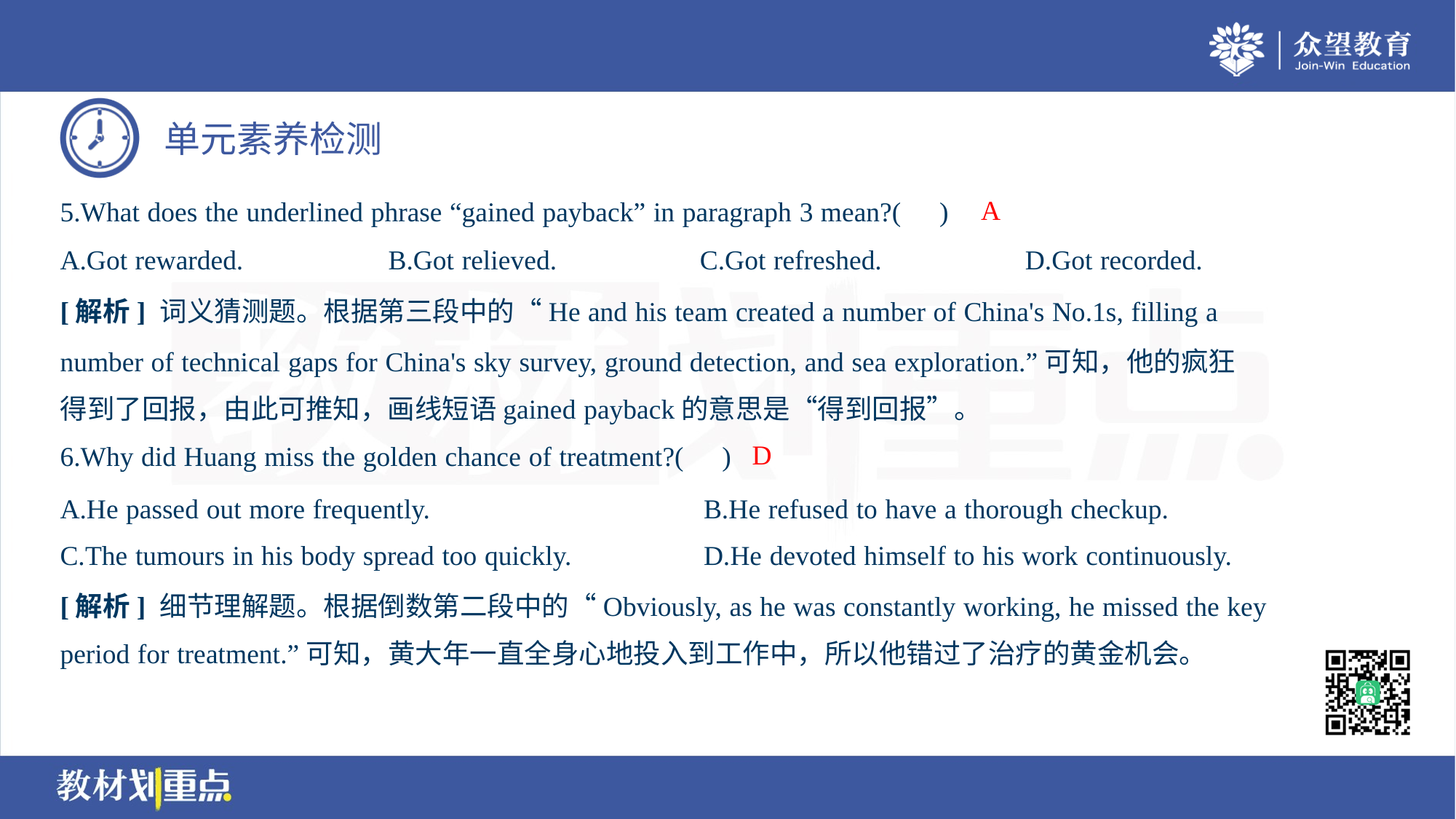

A
5.What does the underlined phrase “gained payback” in paragraph 3 mean?(     )
A.Got rewarded.	B.Got relieved.	C.Got refreshed.	D.Got recorded.
[解析] 词义猜测题。根据第三段中的“He and his team created a number of China's No.1s, filling a
number of technical gaps for China's sky survey, ground detection, and sea exploration.”可知，他的疯狂
得到了回报，由此可推知，画线短语gained payback的意思是“得到回报”。
D
6.Why did Huang miss the golden chance of treatment?(     )
A.He passed out more frequently.	B.He refused to have a thorough checkup.
C.The tumours in his body spread too quickly.	D.He devoted himself to his work continuously.
[解析] 细节理解题。根据倒数第二段中的“Obviously, as he was constantly working, he missed the key
period for treatment.”可知，黄大年一直全身心地投入到工作中，所以他错过了治疗的黄金机会。